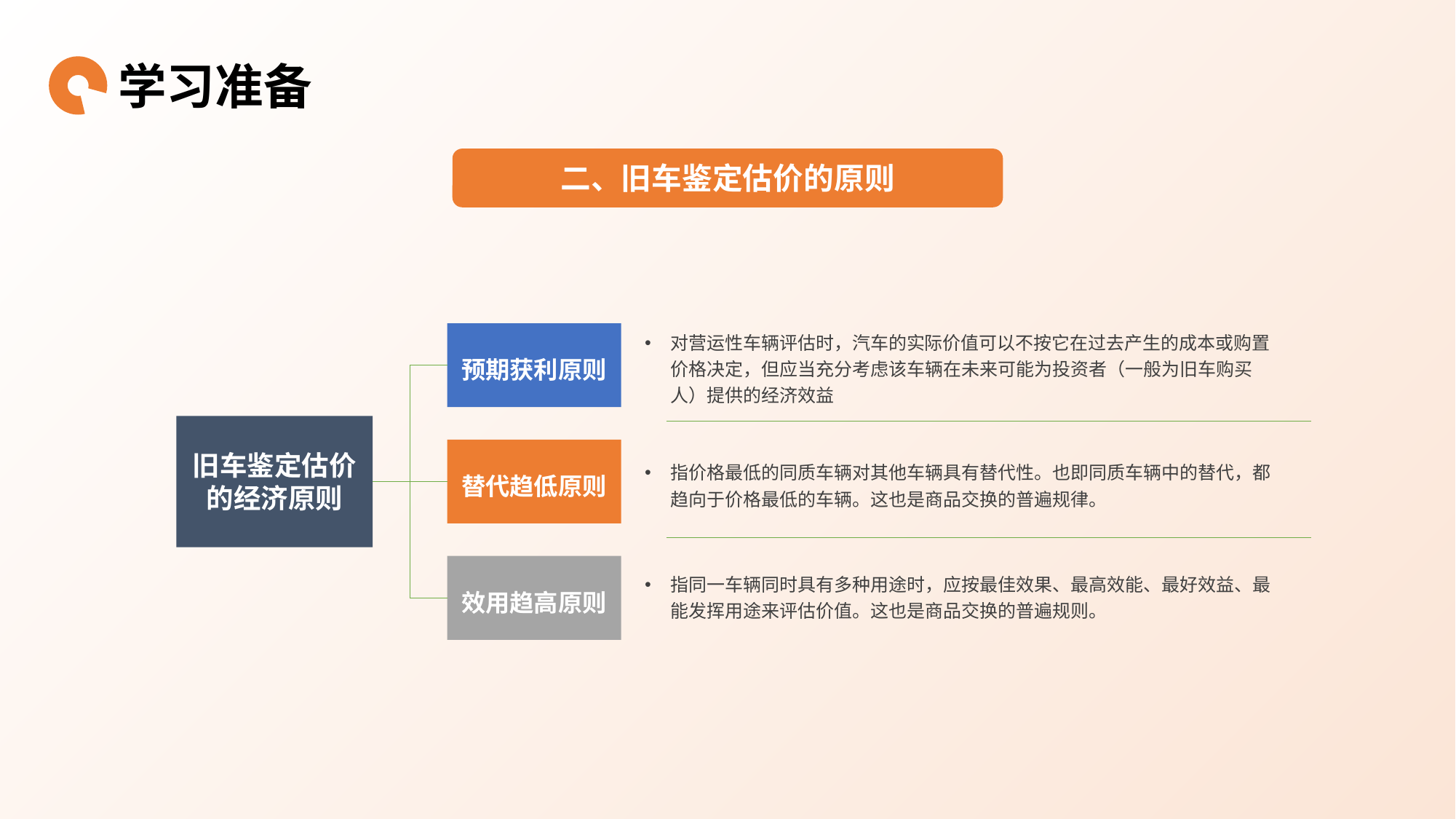

学习准备

二、旧车鉴定估价的原则
对营运性车辆评估时，汽车的实际价值可以不按它在过去产生的成本或购置价格决定，但应当充分考虑该车辆在未来可能为投资者（一般为旧车购买人）提供的经济效益
预期获利原则
旧车鉴定估价的经济原则
替代趋低原则
指价格最低的同质车辆对其他车辆具有替代性。也即同质车辆中的替代，都趋向于价格最低的车辆。这也是商品交换的普遍规律。
效用趋高原则
指同一车辆同时具有多种用途时，应按最佳效果、最高效能、最好效益、最能发挥用途来评估价值。这也是商品交换的普遍规则。